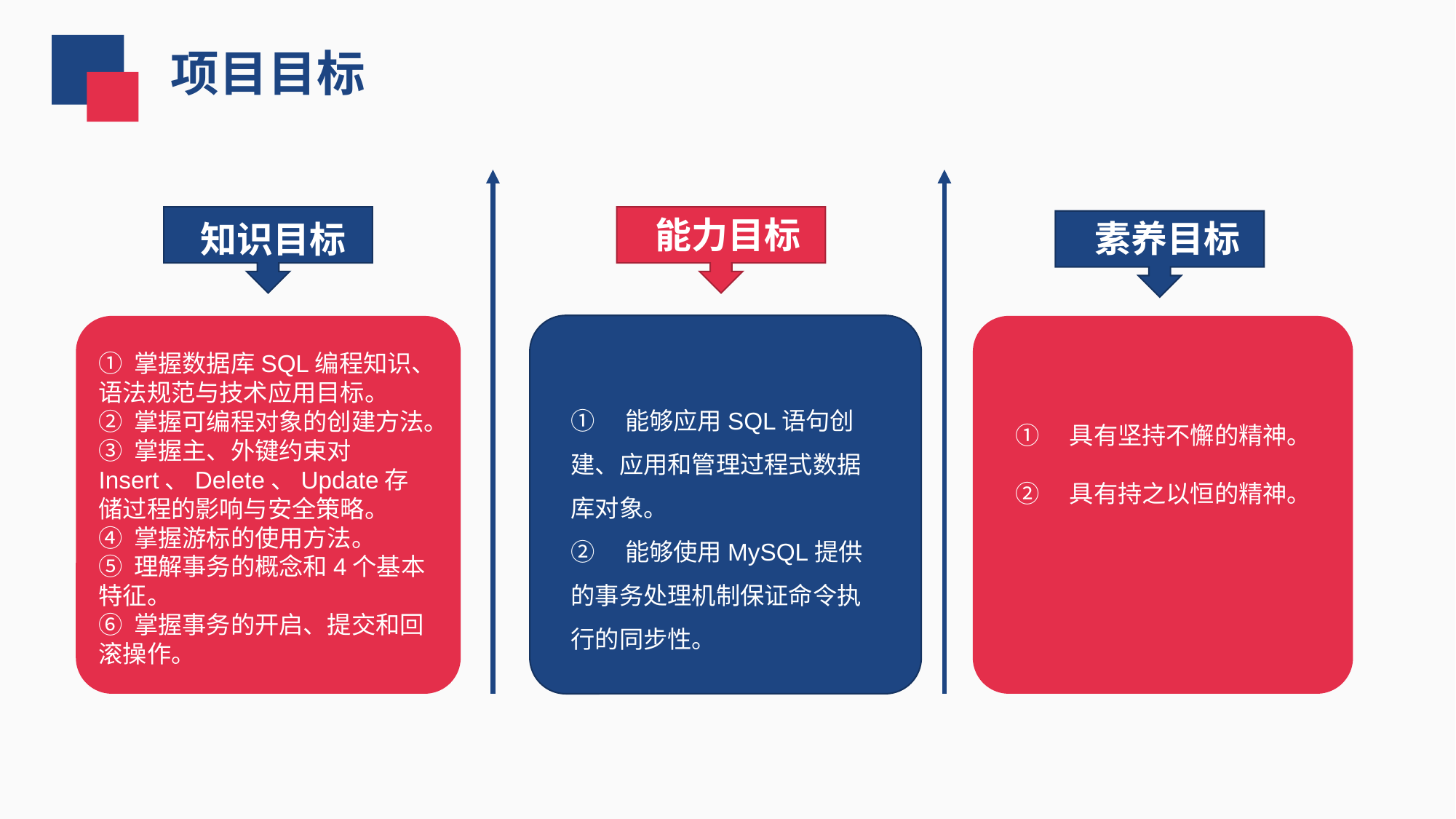

项目目标

  能力目标
  素养目标
  知识目标

① 掌握数据库SQL编程知识、语法规范与技术应用目标。
② 掌握可编程对象的创建方法。
③ 掌握主、外键约束对Insert、Delete、Update存储过程的影响与安全策略。
④ 掌握游标的使用方法。
⑤ 理解事务的概念和4个基本特征。
⑥ 掌握事务的开启、提交和回滚操作。
①　能够应用SQL语句创建、应用和管理过程式数据库对象。
②　能够使用MySQL提供的事务处理机制保证命令执行的同步性。
①　具有坚持不懈的精神。
②　具有持之以恒的精神。